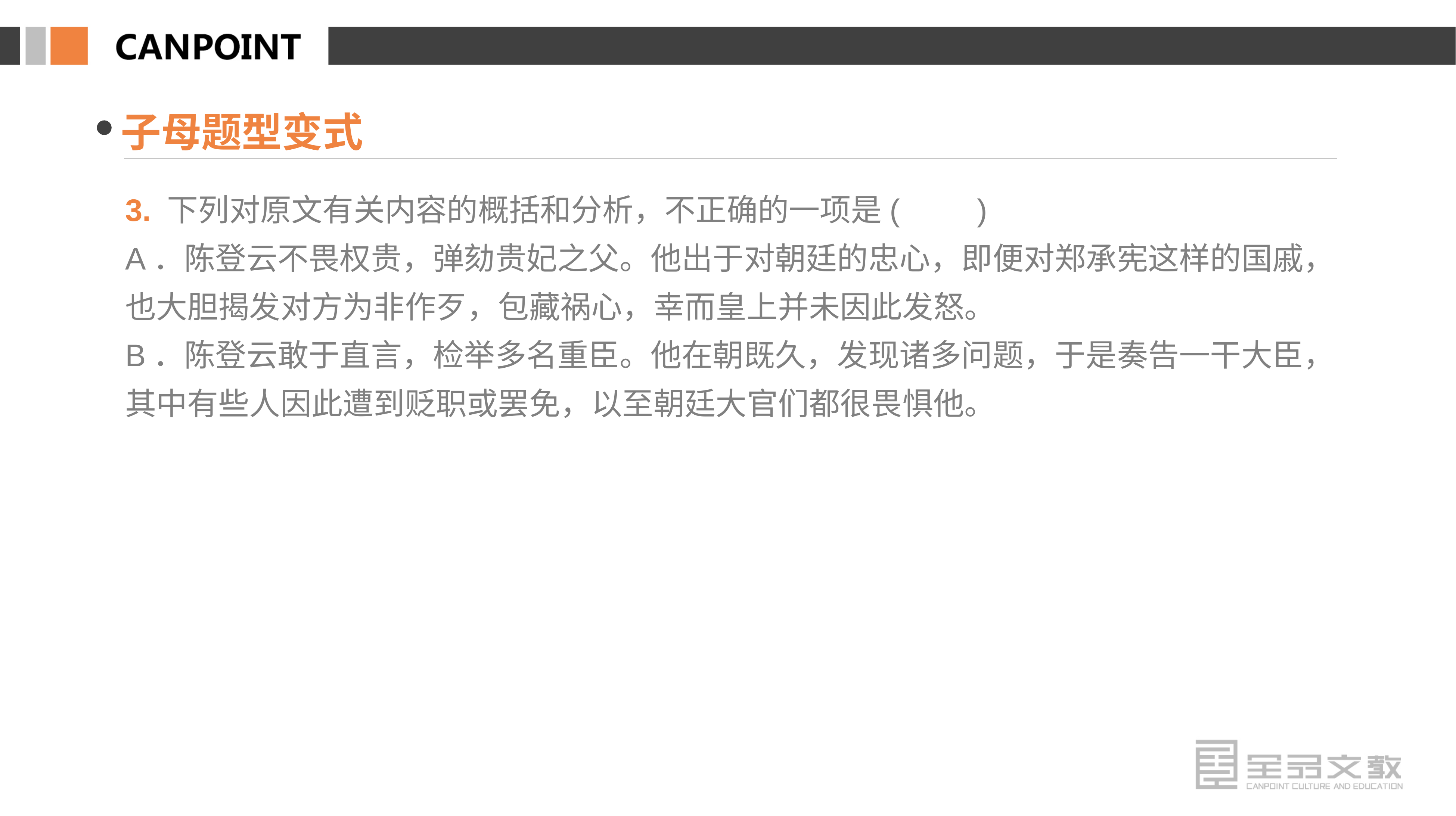

子母题型变式

3. 下列对原文有关内容的概括和分析，不正确的一项是(　　)
A．陈登云不畏权贵，弹劾贵妃之父。他出于对朝廷的忠心，即便对郑承宪这样的国戚，也大胆揭发对方为非作歹，包藏祸心，幸而皇上并未因此发怒。
B．陈登云敢于直言，检举多名重臣。他在朝既久，发现诸多问题，于是奏告一干大臣，其中有些人因此遭到贬职或罢免，以至朝廷大官们都很畏惧他。